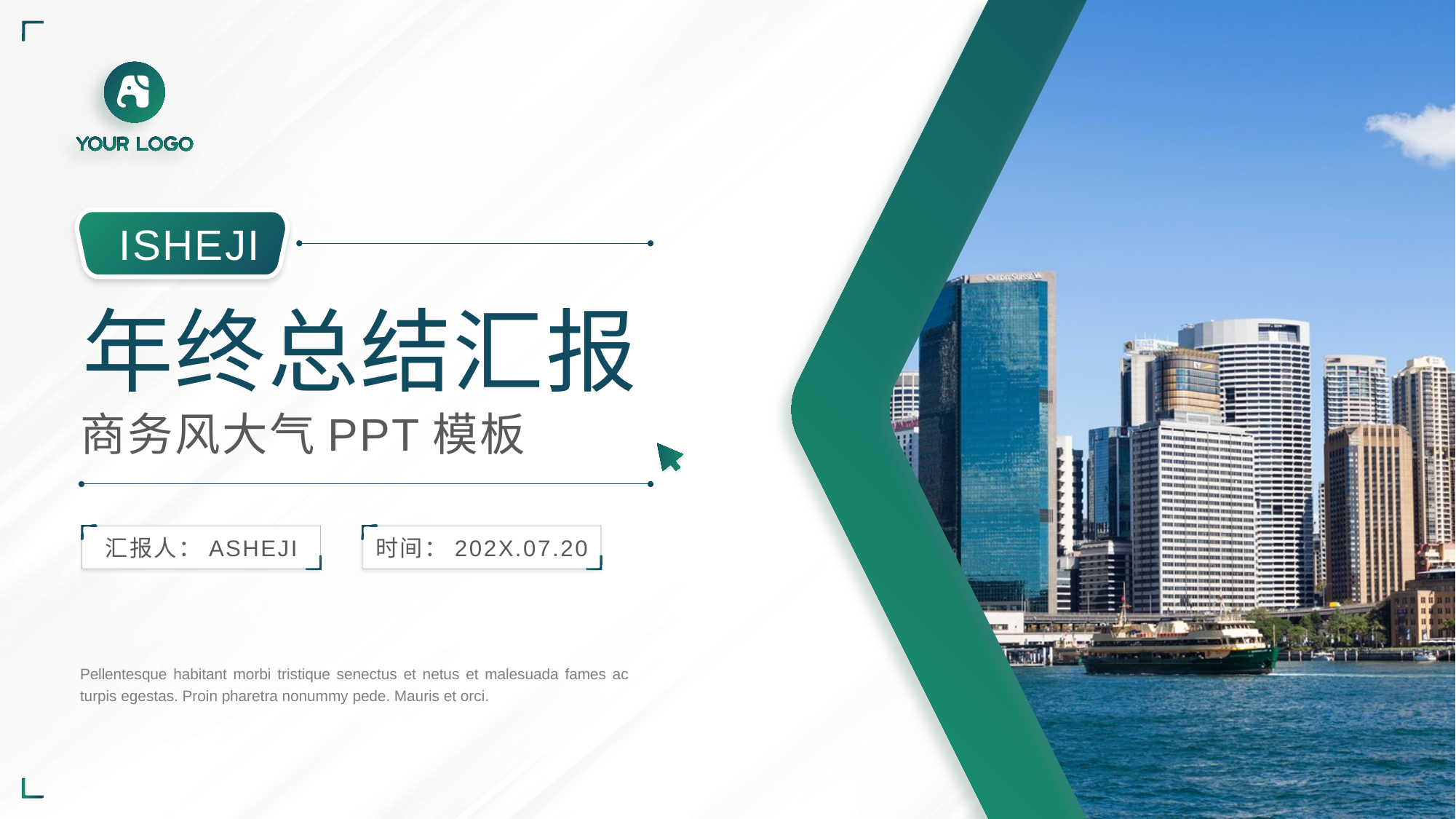

ISHEJI
年终总结汇报
商务风大气PPT模板

汇报人：ASHEJI

时间：202X.07.20

Pellentesque habitant morbi tristique senectus et netus et malesuada fames ac turpis egestas. Proin pharetra nonummy pede. Mauris et orci.